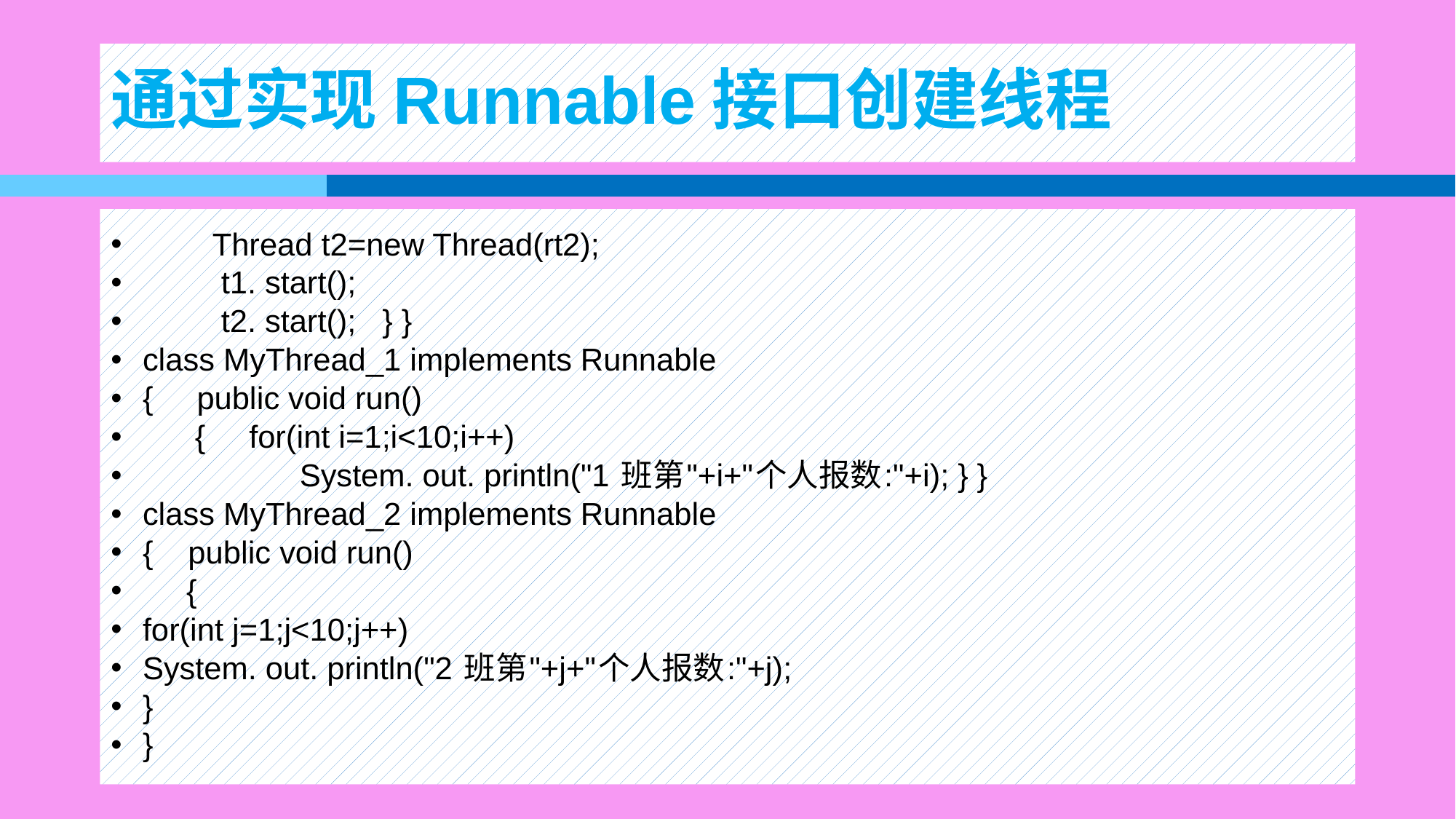

# 通过实现Runnable接口创建线程

        Thread t2=new Thread(rt2);
         t1. start();
         t2. start();   } }
class MyThread_1 implements Runnable
{     public void run()
      {     for(int i=1;i<10;i++)
                  System. out. println("1 班第"+i+"个人报数:"+i); } }
class MyThread_2 implements Runnable
{    public void run()
     {
for(int j=1;j<10;j++)
System. out. println("2 班第"+j+"个人报数:"+j);
}
}